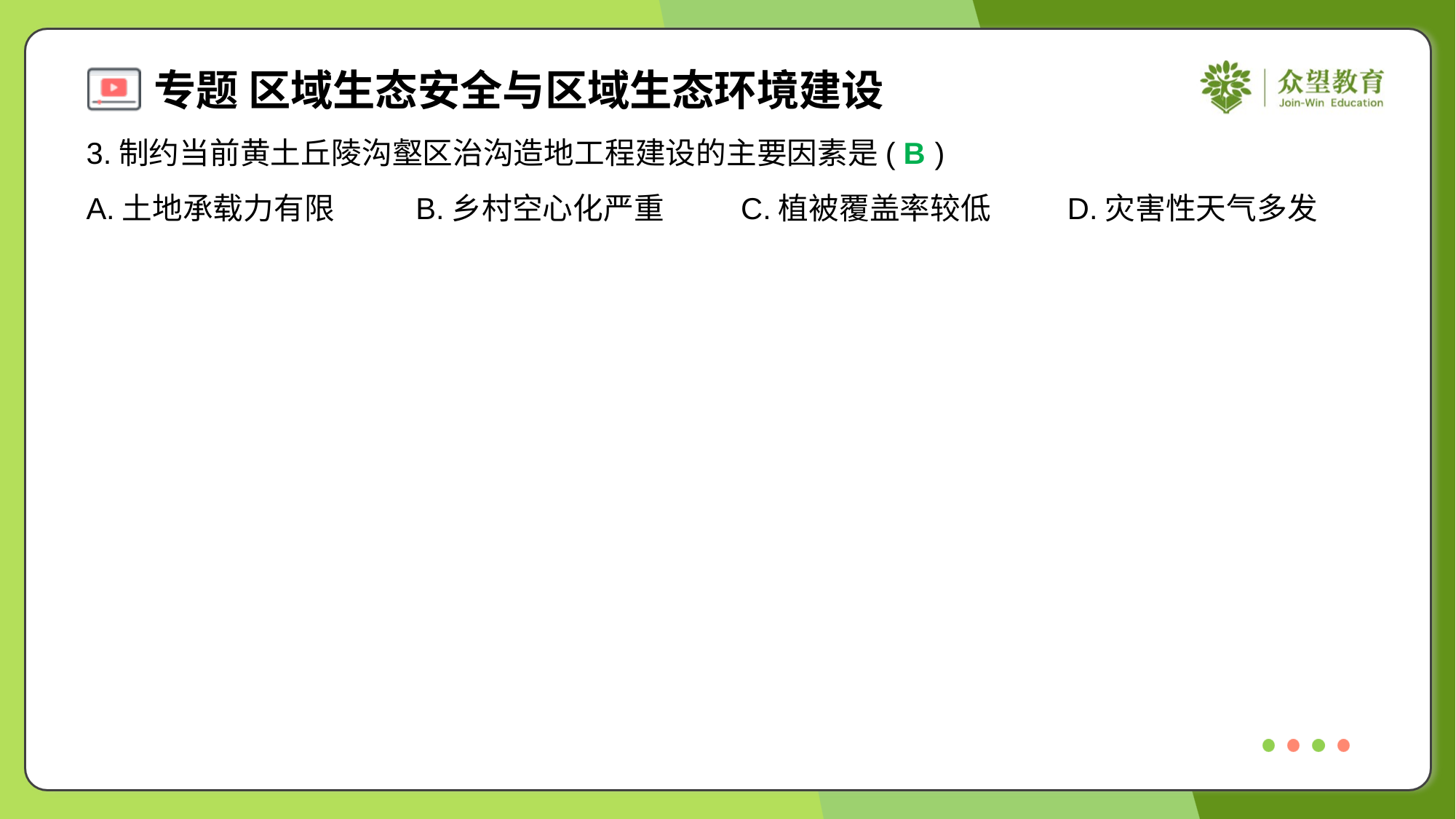

3.制约当前黄土丘陵沟壑区治沟造地工程建设的主要因素是(     )
B
A.土地承载力有限	B.乡村空心化严重	C.植被覆盖率较低	D.灾害性天气多发